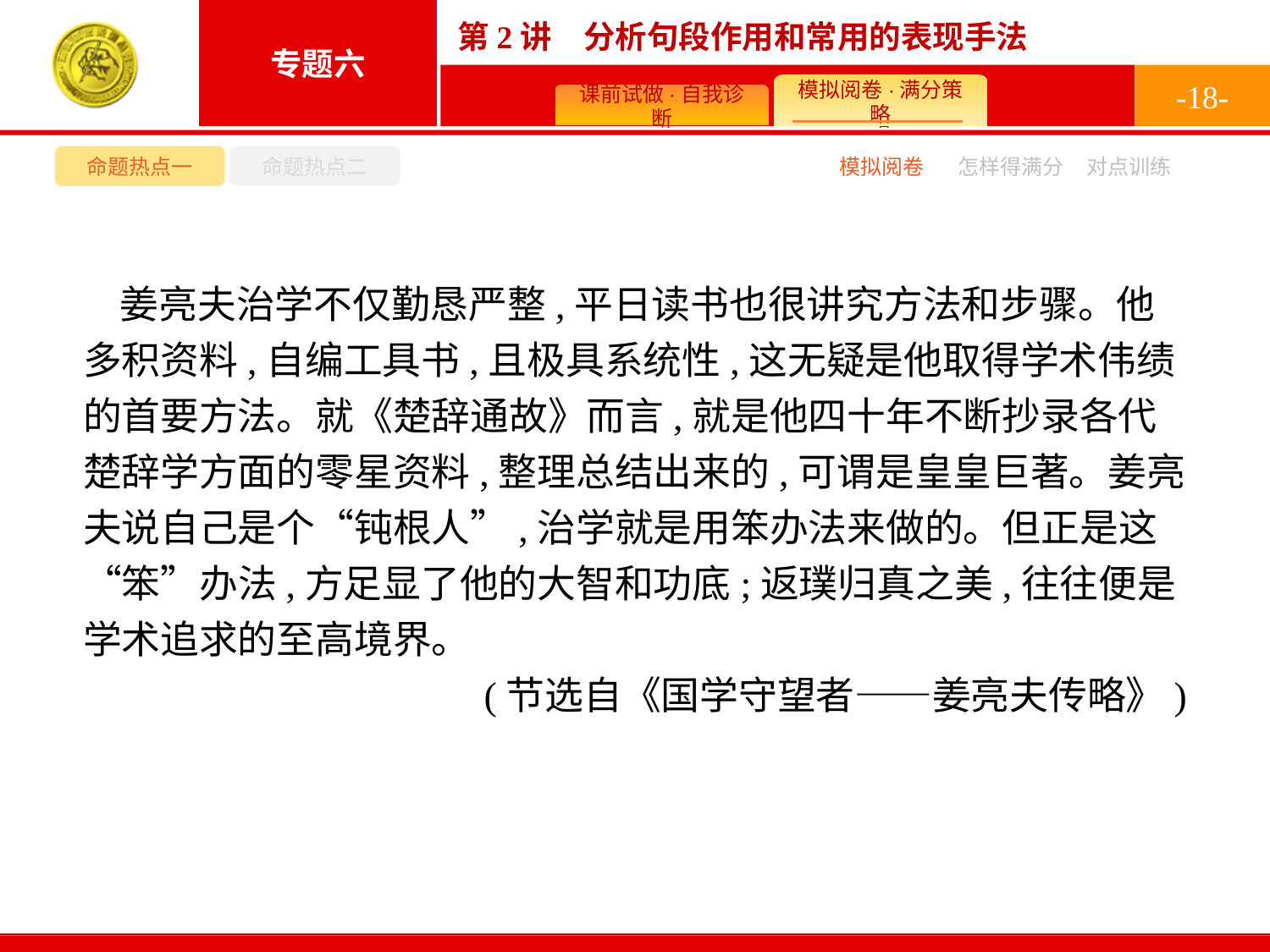

-18-
命题热点一
命题热点二
模拟阅卷
怎样得满分
对点训练
姜亮夫治学不仅勤恳严整,平日读书也很讲究方法和步骤。他多积资料,自编工具书,且极具系统性,这无疑是他取得学术伟绩的首要方法。就《楚辞通故》而言,就是他四十年不断抄录各代楚辞学方面的零星资料,整理总结出来的,可谓是皇皇巨著。姜亮夫说自己是个“钝根人”,治学就是用笨办法来做的。但正是这“笨”办法,方足显了他的大智和功底;返璞归真之美,往往便是学术追求的至高境界。
(节选自《国学守望者——姜亮夫传略》)